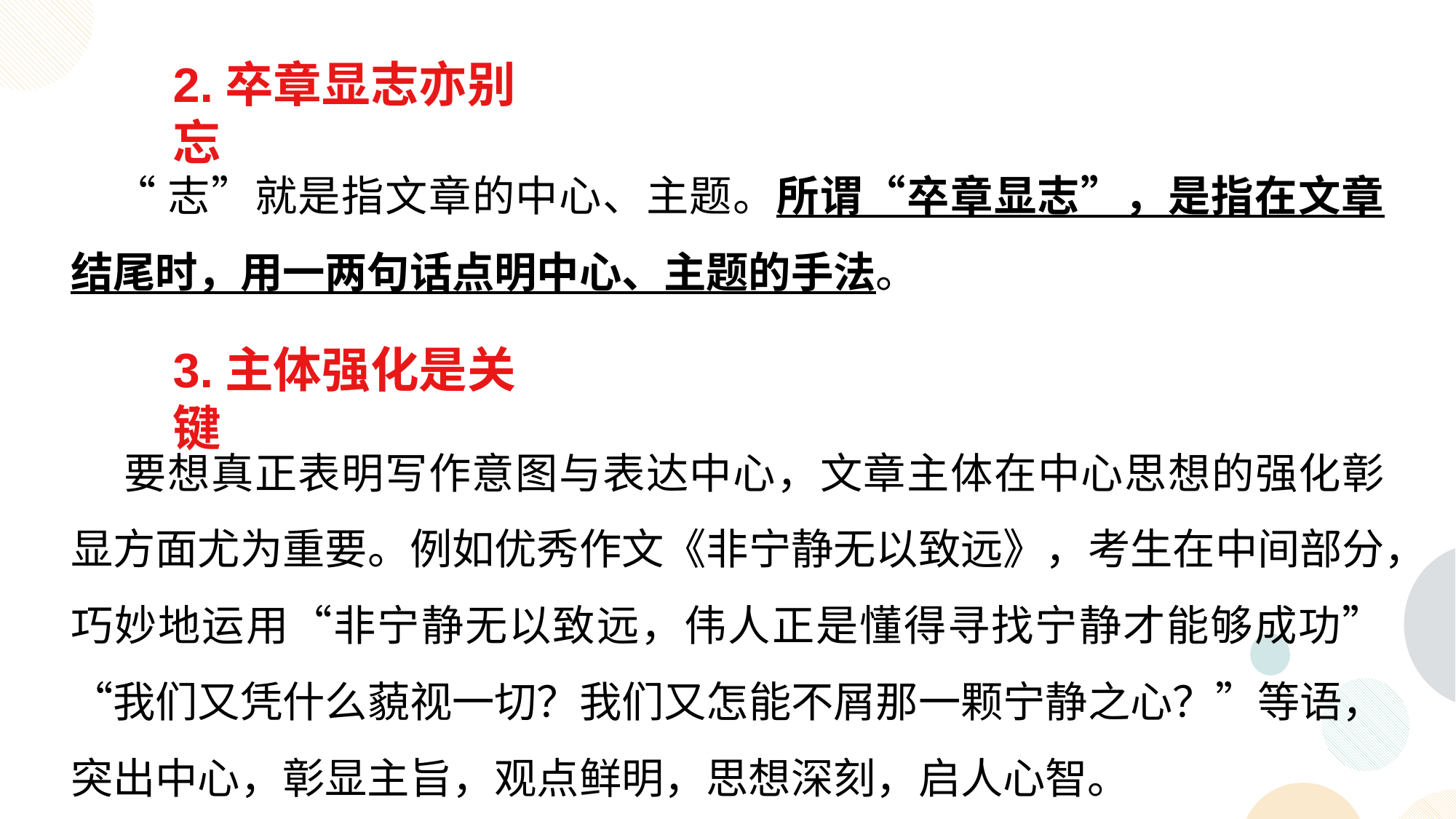

2.卒章显志亦别忘
    “志”就是指文章的中心、主题。所谓“卒章显志”，是指在文章结尾时，用一两句话点明中心、主题的手法。
3.主体强化是关键
    要想真正表明写作意图与表达中心，文章主体在中心思想的强化彰显方面尤为重要。例如优秀作文《非宁静无以致远》，考生在中间部分，巧妙地运用“非宁静无以致远，伟人正是懂得寻找宁静才能够成功”“我们又凭什么藐视一切？我们又怎能不屑那一颗宁静之心？”等语，突出中心，彰显主旨，观点鲜明，思想深刻，启人心智。